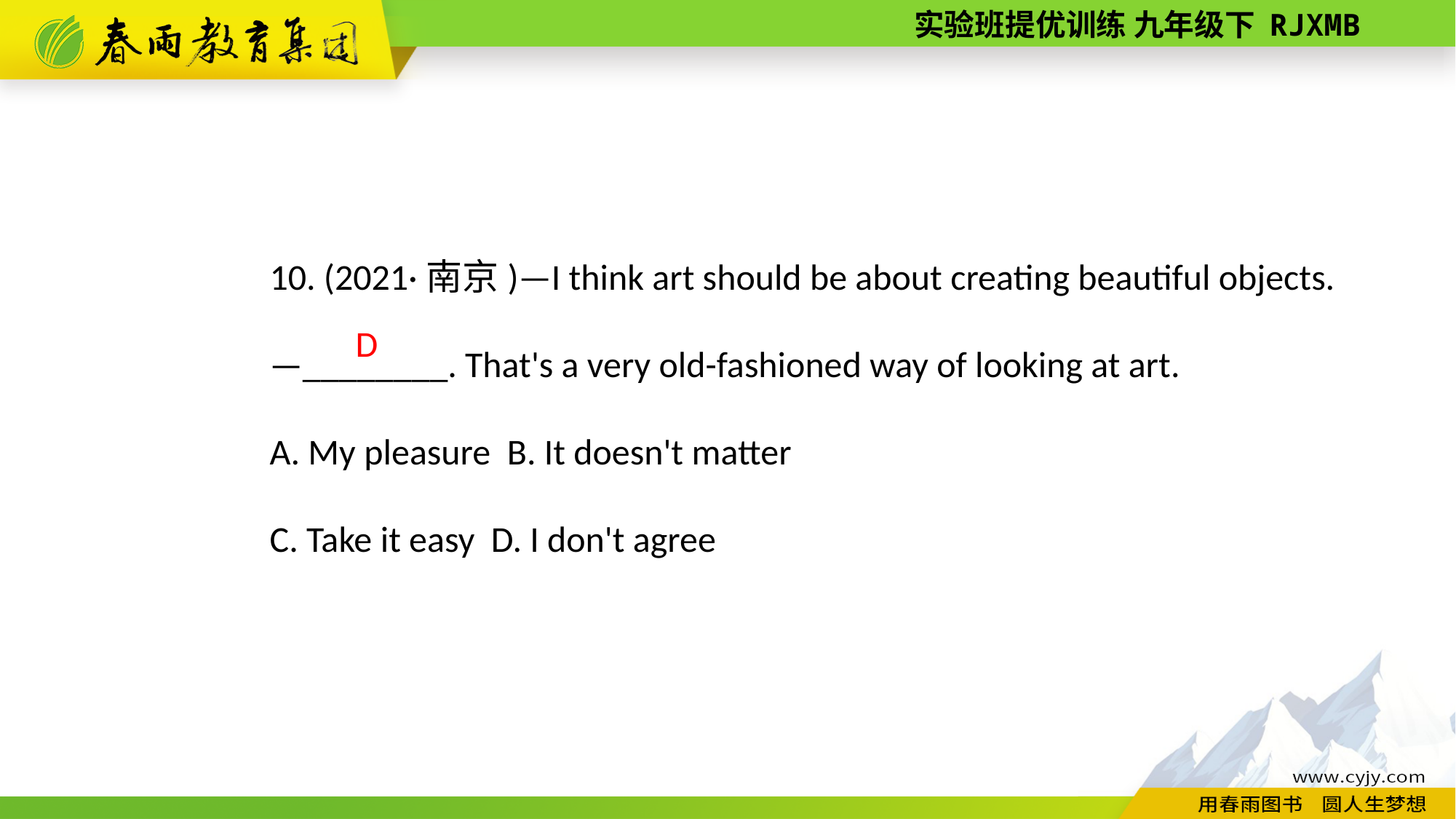

10. (2021·南京)—I think art should be about creating beautiful objects.
—________. That's a very old-­fashioned way of looking at art.
A. My pleasure  B. It doesn't matter
C. Take it easy  D. I don't agree
D